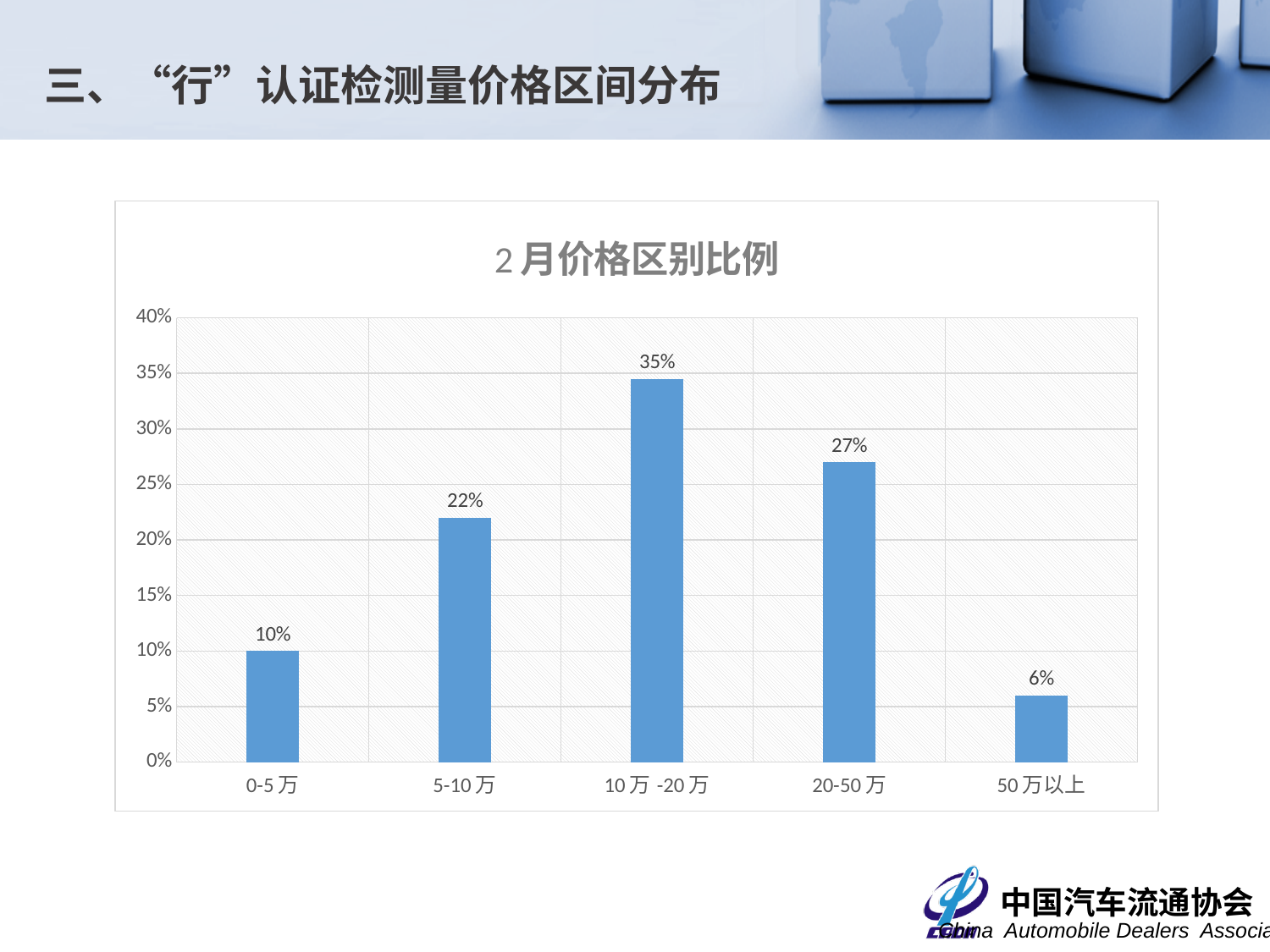

三、“行”认证检测量价格区间分布

### Chart: 2月价格区别比例

| Category | 比例 |
|---|---|
| 0-5万 | 0.1 |
| 5-10万 | 0.22 |
| 10万-20万 | 0.345 |
| 20-50万 | 0.27 |
| 50万以上 | 0.06 |